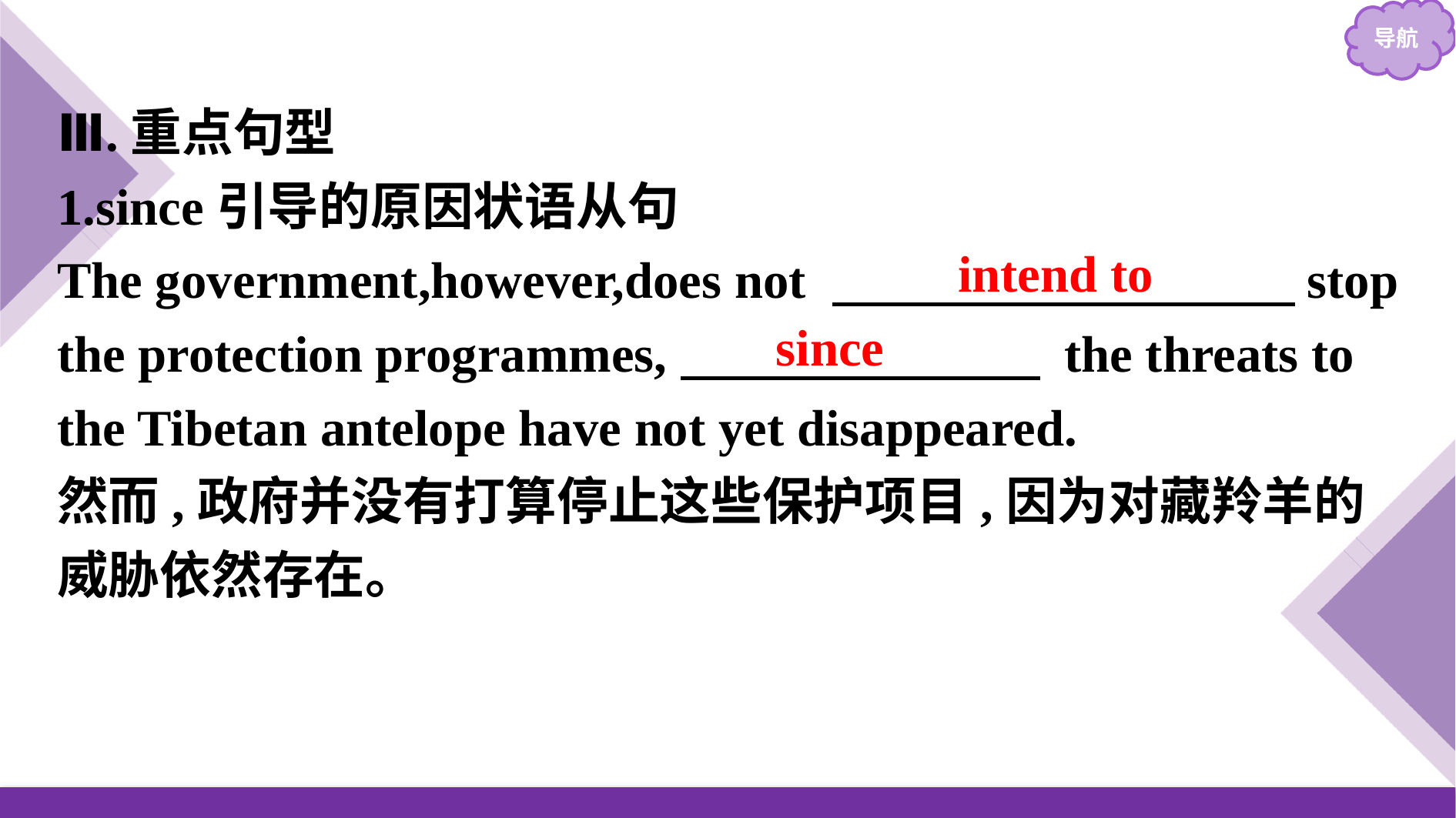

Ⅲ.重点句型
1.since引导的原因状语从句
The government,however,does not 　　　　 　　　　 stop the protection programmes,　　　　　　　 the threats to the Tibetan antelope have not yet disappeared.
然而,政府并没有打算停止这些保护项目,因为对藏羚羊的威胁依然存在。
intend to
since